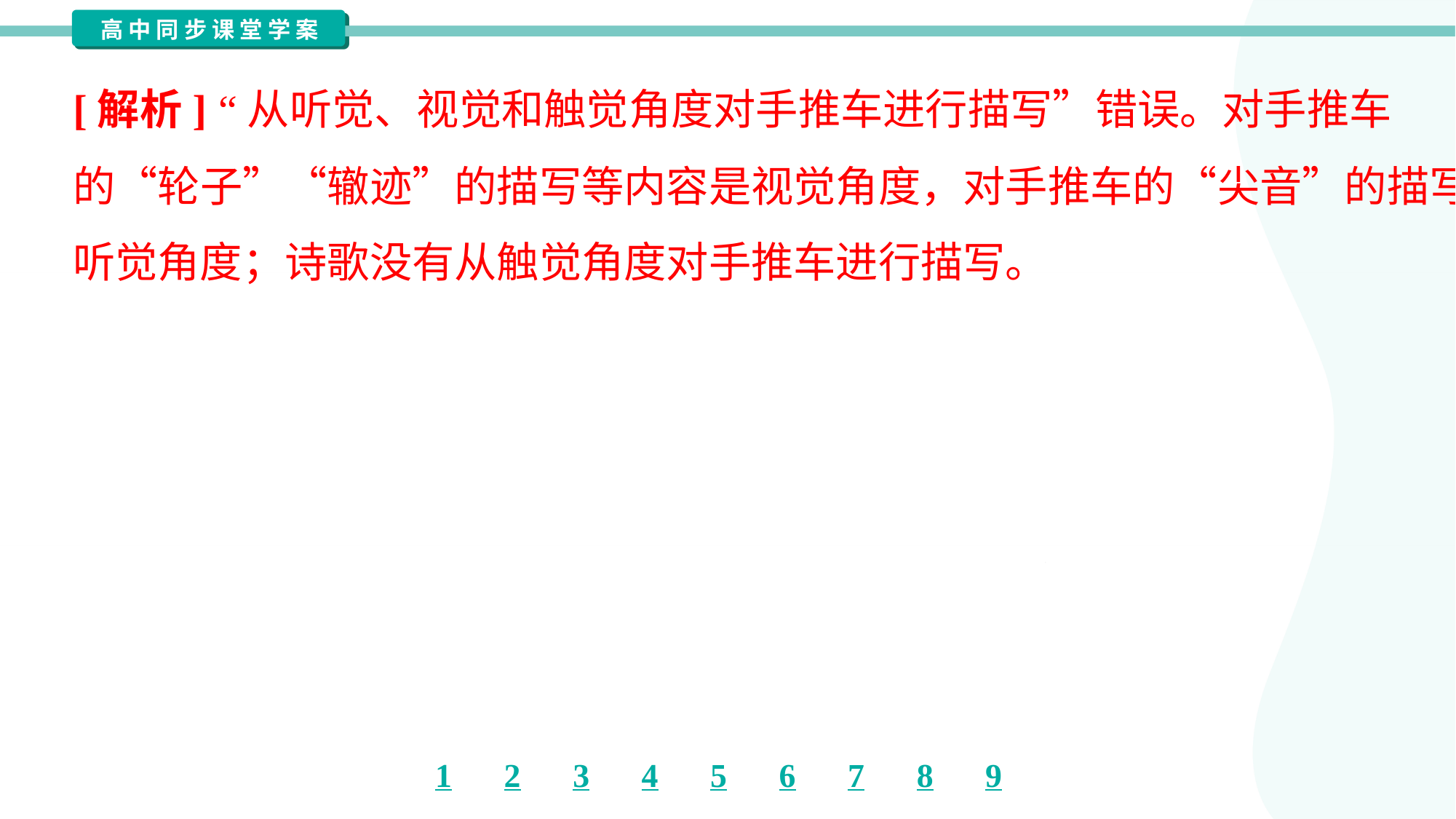

[解析] “从听觉、视觉和触觉角度对手推车进行描写”错误。对手推车
的“轮子”“辙迹”的描写等内容是视觉角度，对手推车的“尖音”的描写是
听觉角度；诗歌没有从触觉角度对手推车进行描写。